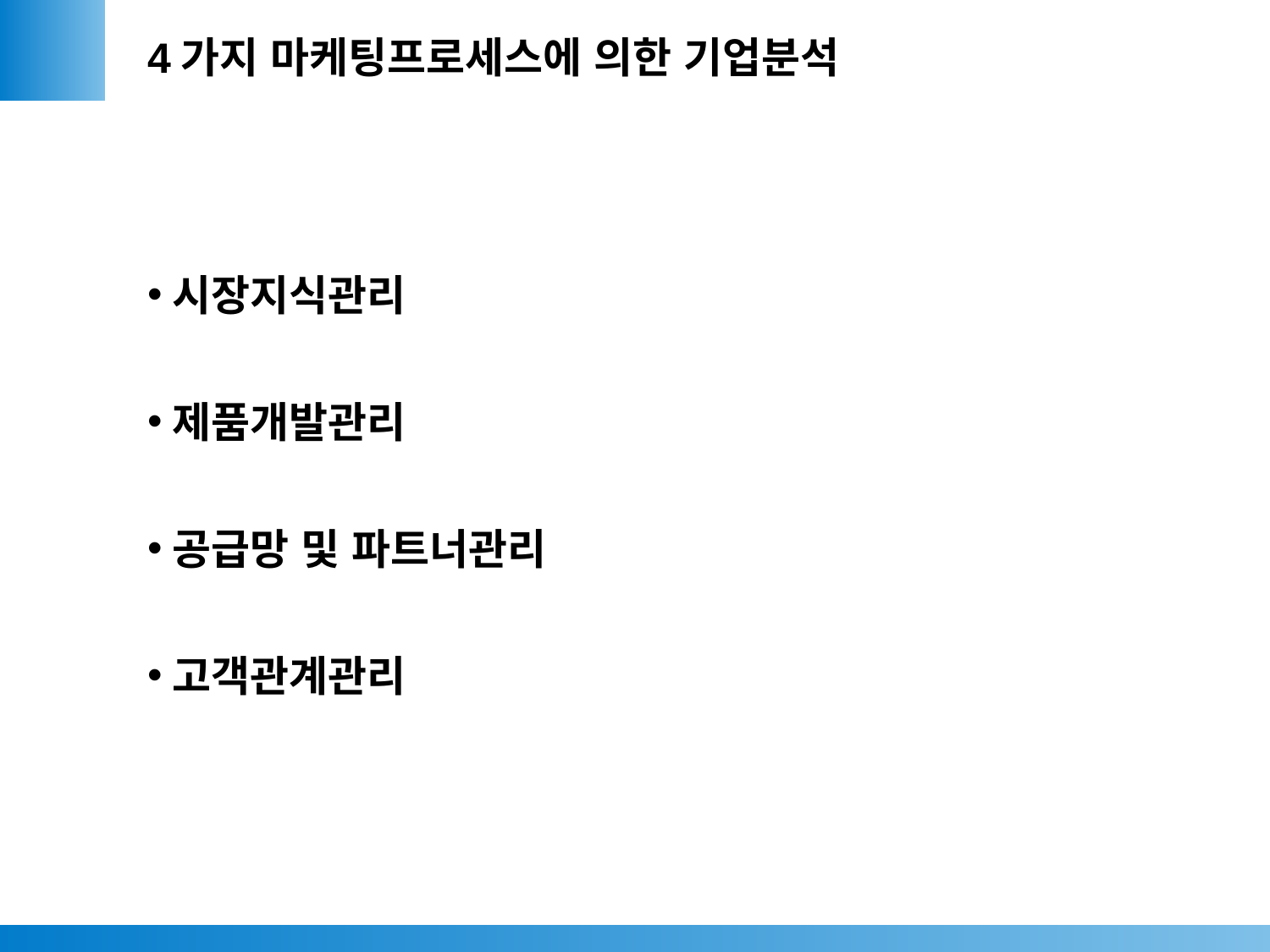

4가지 마케팅프로세스에 의한 기업분석
시장지식관리
제품개발관리
공급망 및 파트너관리
고객관계관리